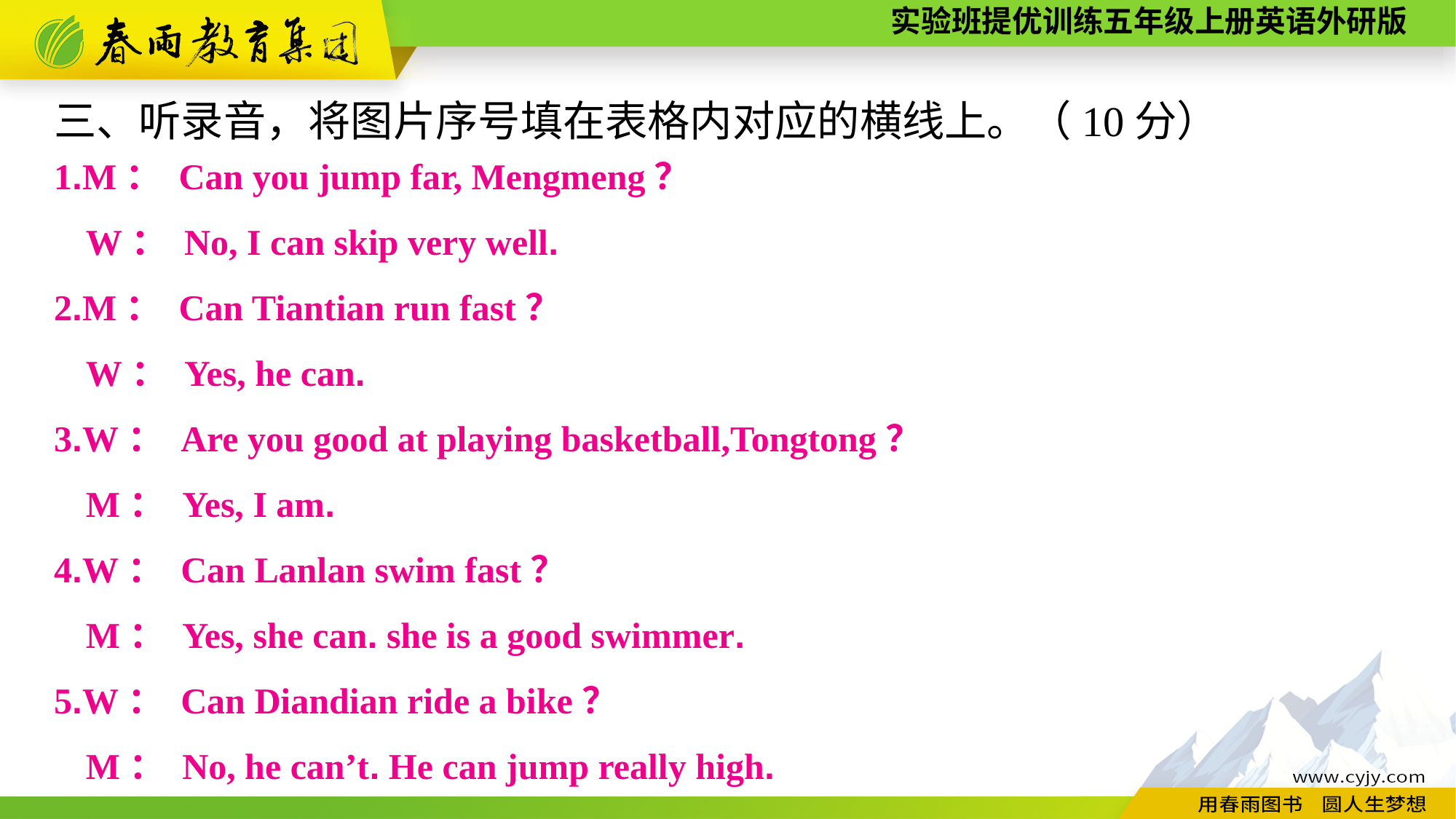

三、听录音，将图片序号填在表格内对应的横线上。（10分）
1.M： Can you jump far, Mengmeng？
W： No, I can skip very well.
2.M： Can Tiantian run fast？
W： Yes, he can.
3.W： Are you good at playing basketball,Tongtong？
M： Yes, I am.
4.W： Can Lanlan swim fast？
M： Yes, she can. she is a good swimmer.
5.W： Can Diandian ride a bike？
M： No, he can’t. He can jump really high.